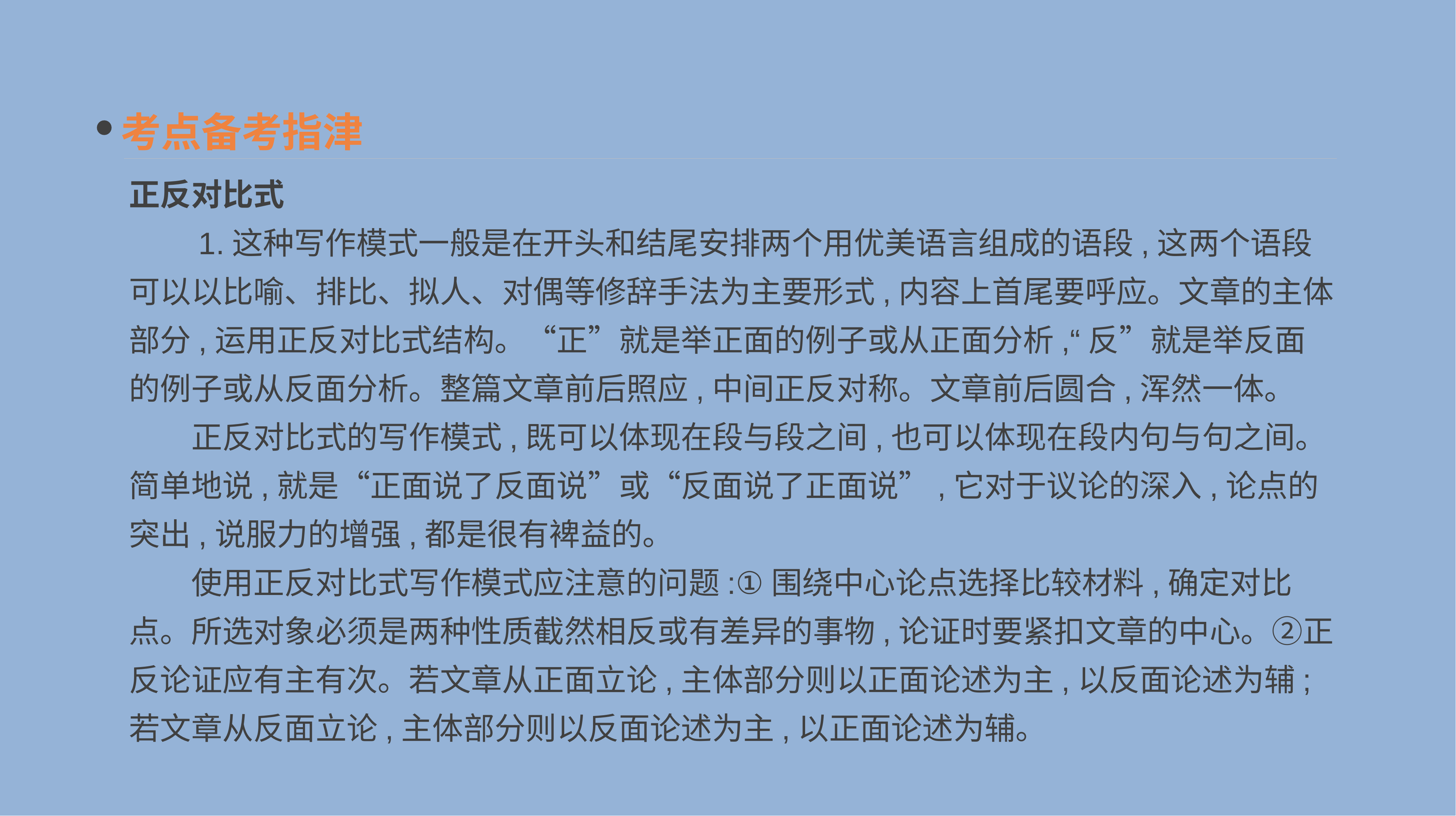

考点备考指津

正反对比式
　　1.这种写作模式一般是在开头和结尾安排两个用优美语言组成的语段,这两个语段可以以比喻、排比、拟人、对偶等修辞手法为主要形式,内容上首尾要呼应。文章的主体部分,运用正反对比式结构。“正”就是举正面的例子或从正面分析,“反”就是举反面的例子或从反面分析。整篇文章前后照应,中间正反对称。文章前后圆合,浑然一体。
　　正反对比式的写作模式,既可以体现在段与段之间,也可以体现在段内句与句之间。简单地说,就是“正面说了反面说”或“反面说了正面说”,它对于议论的深入,论点的突出,说服力的增强,都是很有裨益的。
　　使用正反对比式写作模式应注意的问题:①围绕中心论点选择比较材料,确定对比点。所选对象必须是两种性质截然相反或有差异的事物,论证时要紧扣文章的中心。②正反论证应有主有次。若文章从正面立论,主体部分则以正面论述为主,以反面论述为辅;若文章从反面立论,主体部分则以反面论述为主,以正面论述为辅。